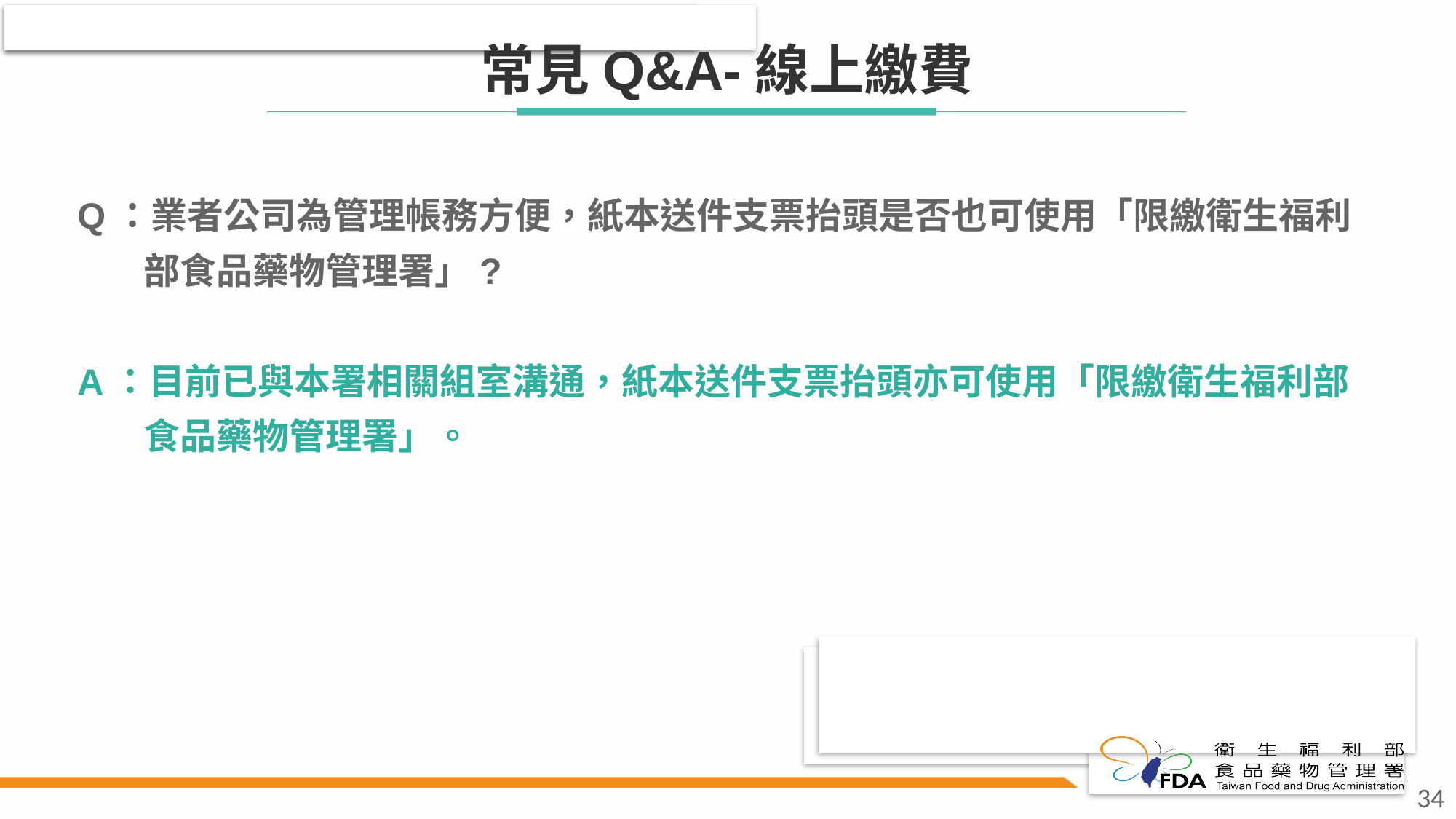

# 常見Q&A-線上繳費

Q：業者公司為管理帳務方便，紙本送件支票抬頭是否也可使用「限繳衛生福利
       部食品藥物管理署」?

A：目前已與本署相關組室溝通，紙本送件支票抬頭亦可使用「限繳衛生福利部
       食品藥物管理署」。